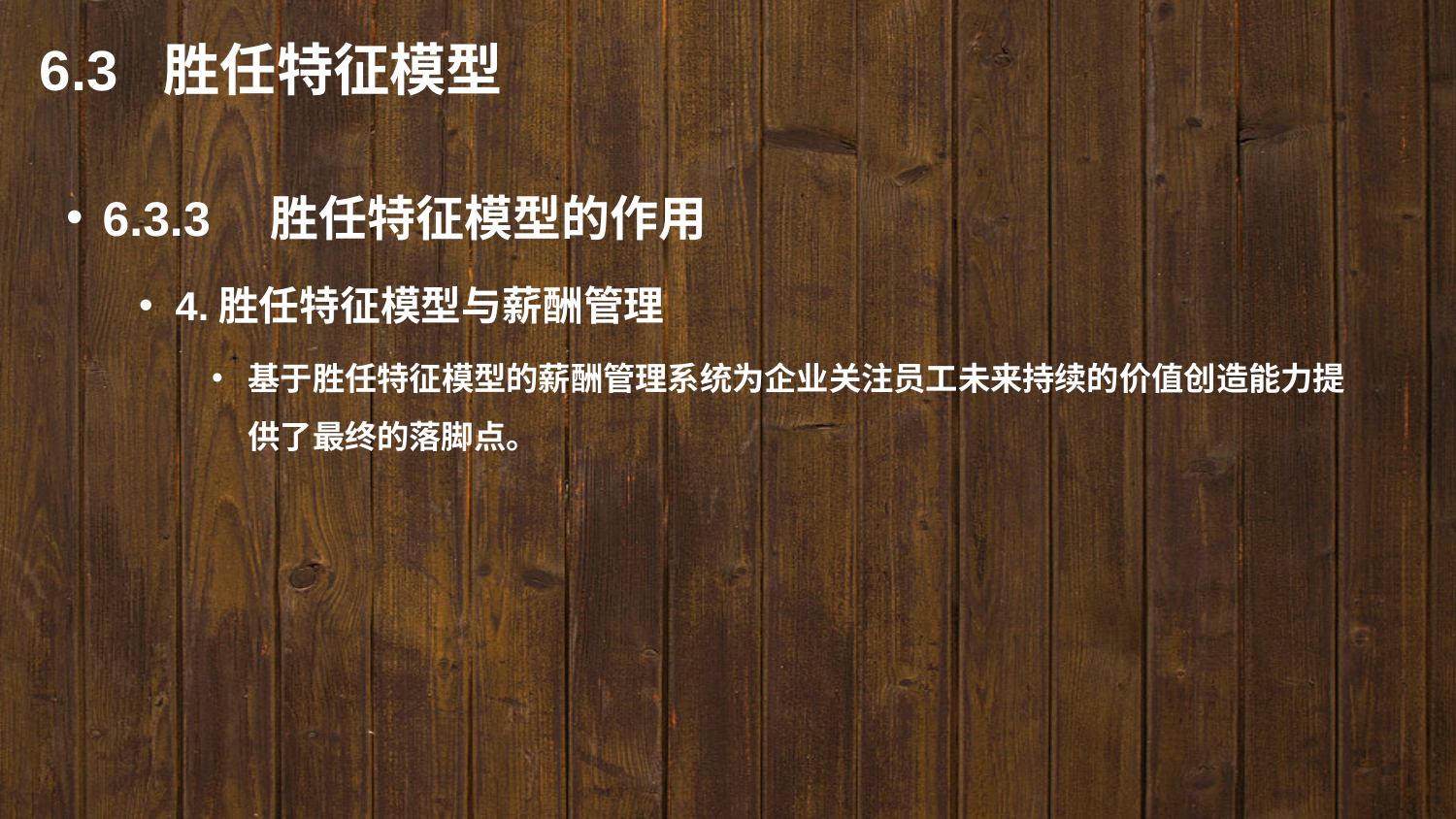

6.3  胜任特征模型
6.3.3　胜任特征模型的作用
4.胜任特征模型与薪酬管理
基于胜任特征模型的薪酬管理系统为企业关注员工未来持续的价值创造能力提供了最终的落脚点。